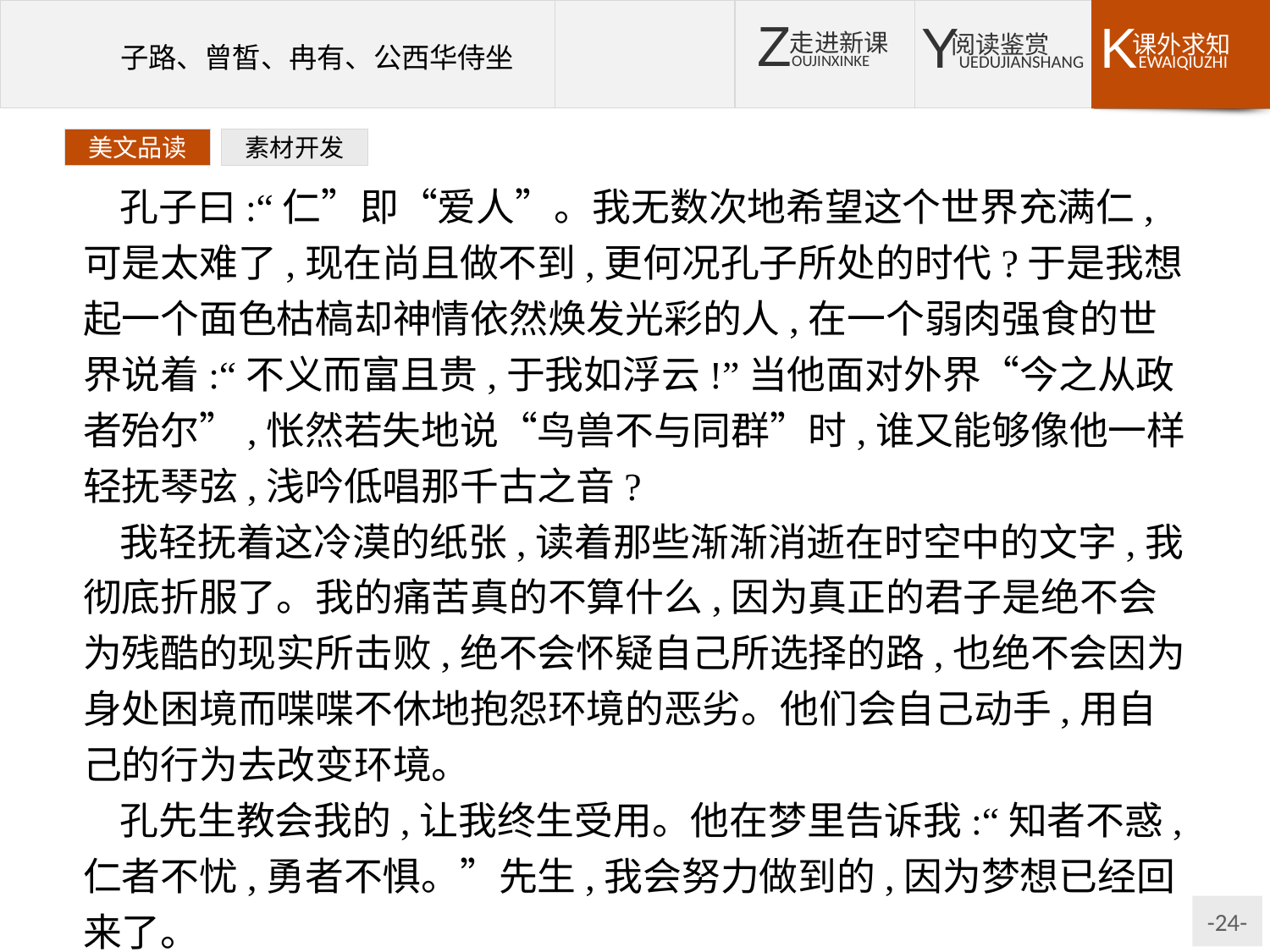

美文品读
素材开发
孔子曰:“仁”即“爱人”。我无数次地希望这个世界充满仁,可是太难了,现在尚且做不到,更何况孔子所处的时代?于是我想起一个面色枯槁却神情依然焕发光彩的人,在一个弱肉强食的世界说着:“不义而富且贵,于我如浮云!”当他面对外界“今之从政者殆尔”,怅然若失地说“鸟兽不与同群”时,谁又能够像他一样轻抚琴弦,浅吟低唱那千古之音?
我轻抚着这冷漠的纸张,读着那些渐渐消逝在时空中的文字,我彻底折服了。我的痛苦真的不算什么,因为真正的君子是绝不会为残酷的现实所击败,绝不会怀疑自己所选择的路,也绝不会因为身处困境而喋喋不休地抱怨环境的恶劣。他们会自己动手,用自己的行为去改变环境。
孔先生教会我的,让我终生受用。他在梦里告诉我:“知者不惑,仁者不忧,勇者不惧。”先生,我会努力做到的,因为梦想已经回来了。